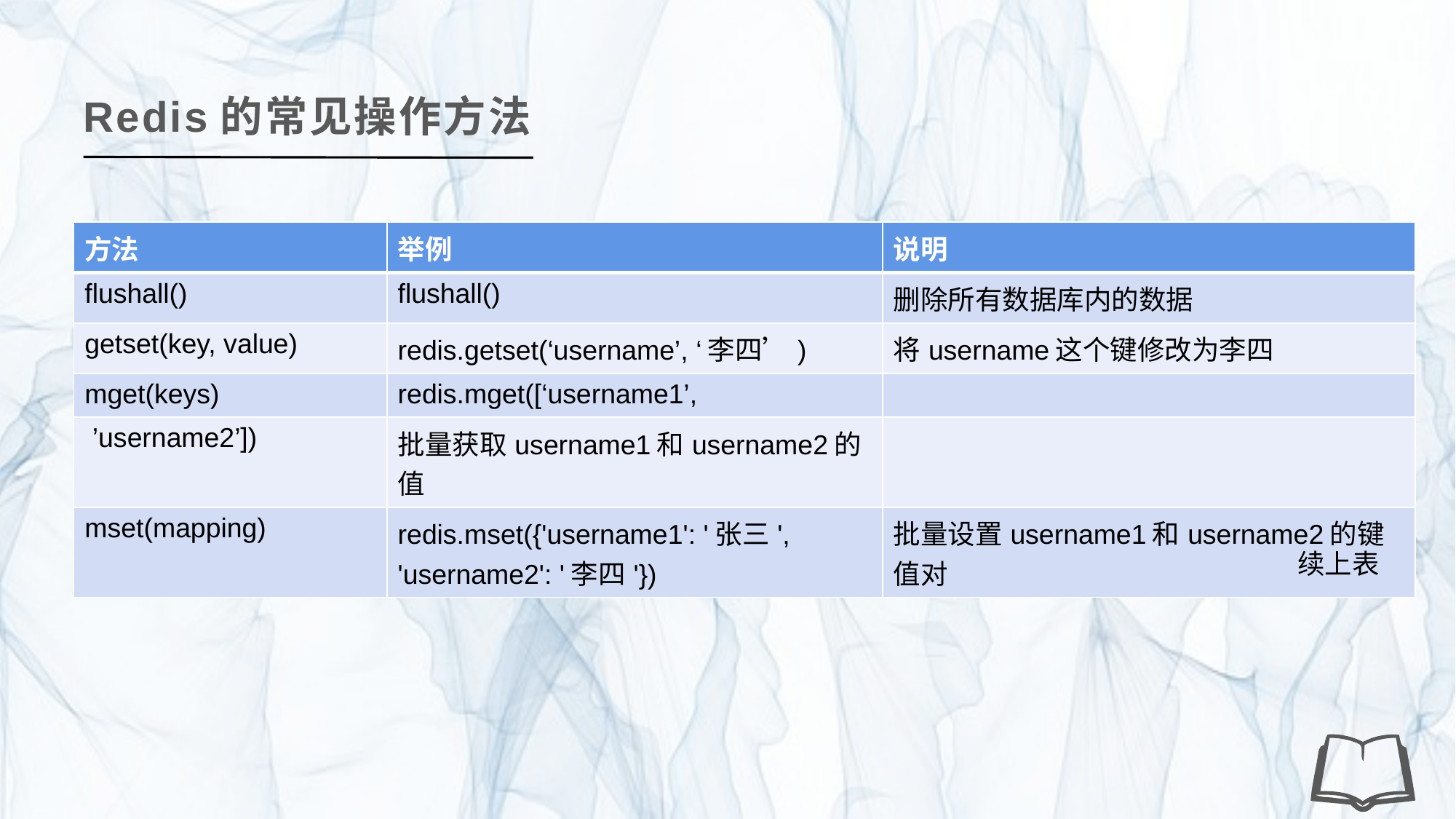

Redis的常见操作方法
| 方法 | 举例 | 说明 |
| --- | --- | --- |
| flushall() | flushall() | 删除所有数据库内的数据 |
| getset(key, value) | redis.getset(‘username’, ‘李四’) | 将username这个键修改为李四 |
| mget(keys) | redis.mget([‘username1’, |  |
| ’username2’]) | 批量获取username1和username2的值 |  |
| mset(mapping) | redis.mset({'username1': '张三', 'username2': '李四'}) | 批量设置username1和username2的键值对 |
续上表

12